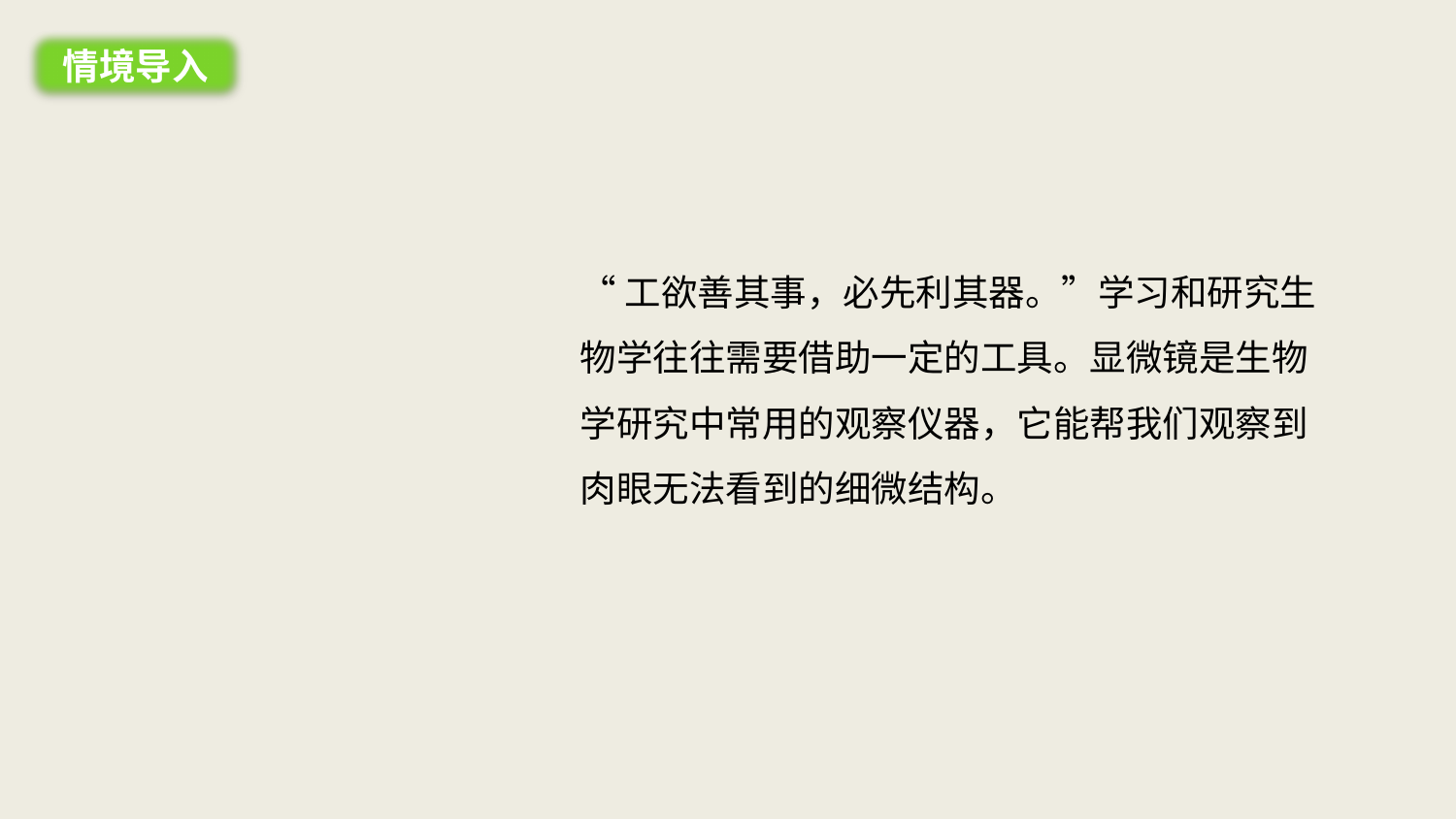

情境导入
“工欲善其事，必先利其器。”学习和研究生物学往往需要借助一定的工具。显微镜是生物学研究中常用的观察仪器，它能帮我们观察到肉眼无法看到的细微结构。